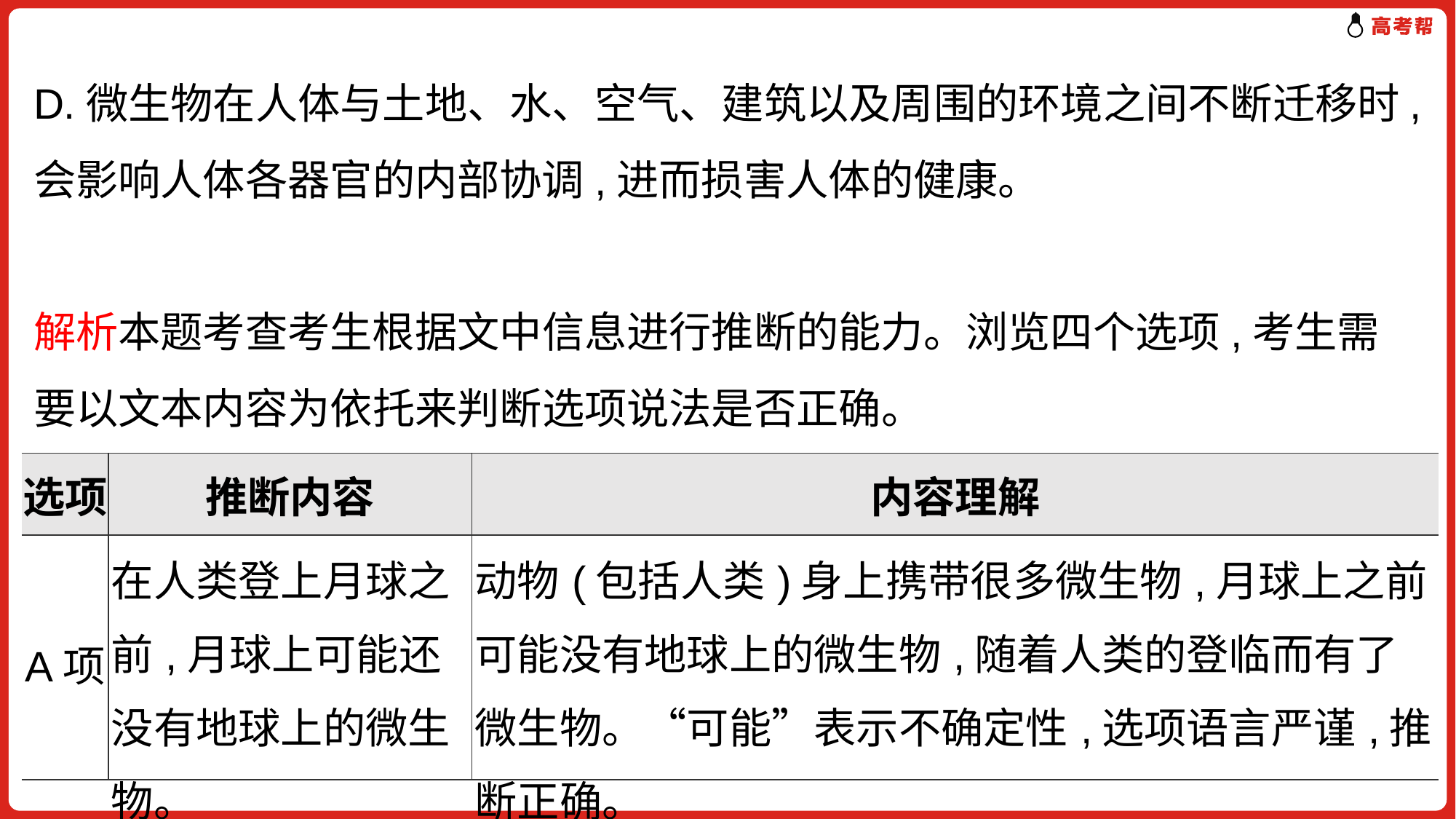

D.微生物在人体与土地、水、空气、建筑以及周围的环境之间不断迁移时,会影响人体各器官的内部协调,进而损害人体的健康。

解析本题考查考生根据文中信息进行推断的能力。浏览四个选项,考生需要以文本内容为依托来判断选项说法是否正确。
| 选项 | 推断内容 | 内容理解 |
| --- | --- | --- |
| A项 | 在人类登上月球之前,月球上可能还没有地球上的微生物。 | 动物(包括人类)身上携带很多微生物,月球上之前可能没有地球上的微生物,随着人类的登临而有了微生物。“可能”表示不确定性,选项语言严谨,推断正确。 |